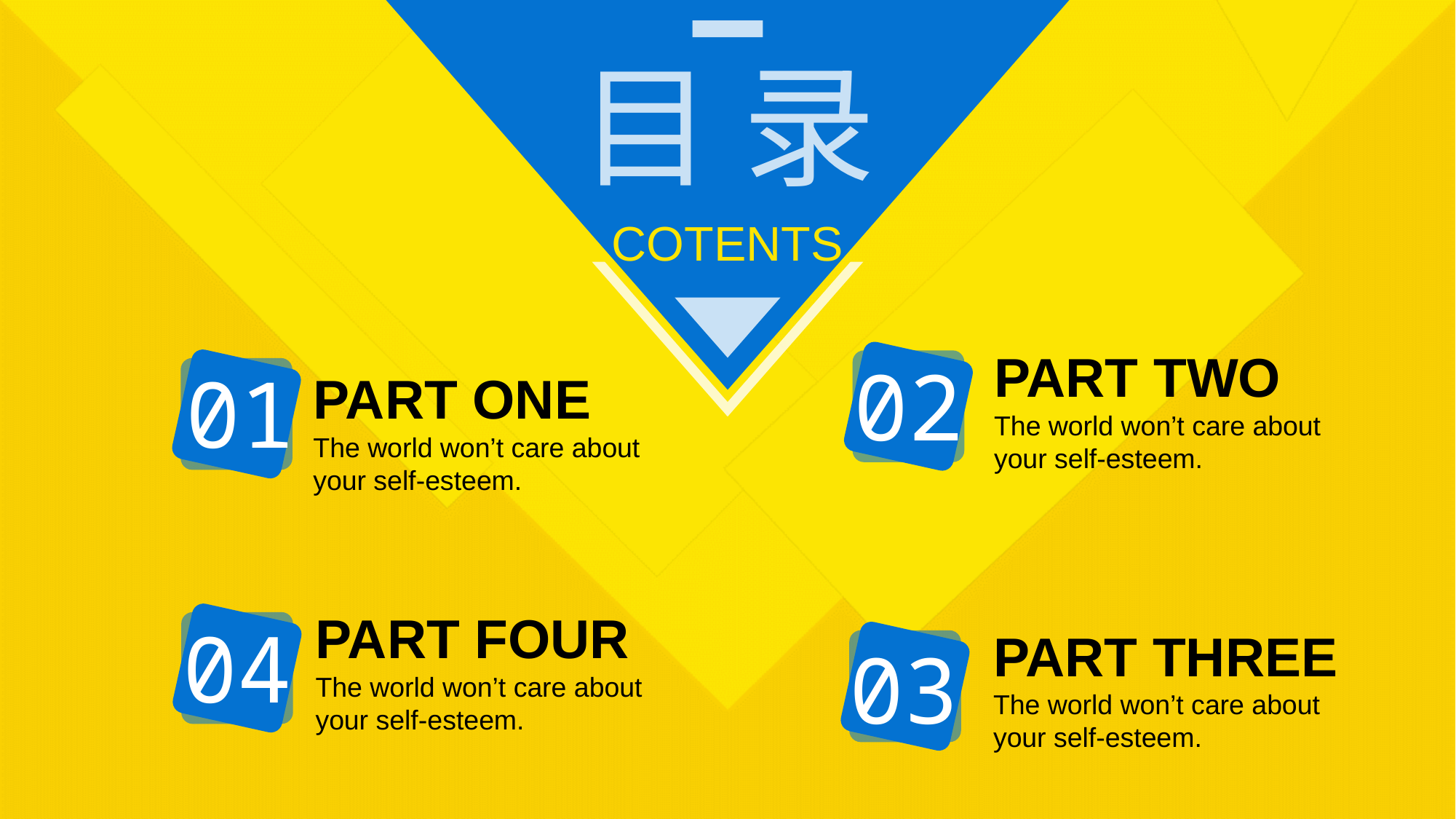

目 录
COTENTS

PART TWO
The world won’t care about
your self-esteem.
02

01

PART ONE
The world won’t care about
your self-esteem.
PART FOUR
The world won’t care about
your self-esteem.
04

PART THREE
The world won’t care about
your self-esteem.
03